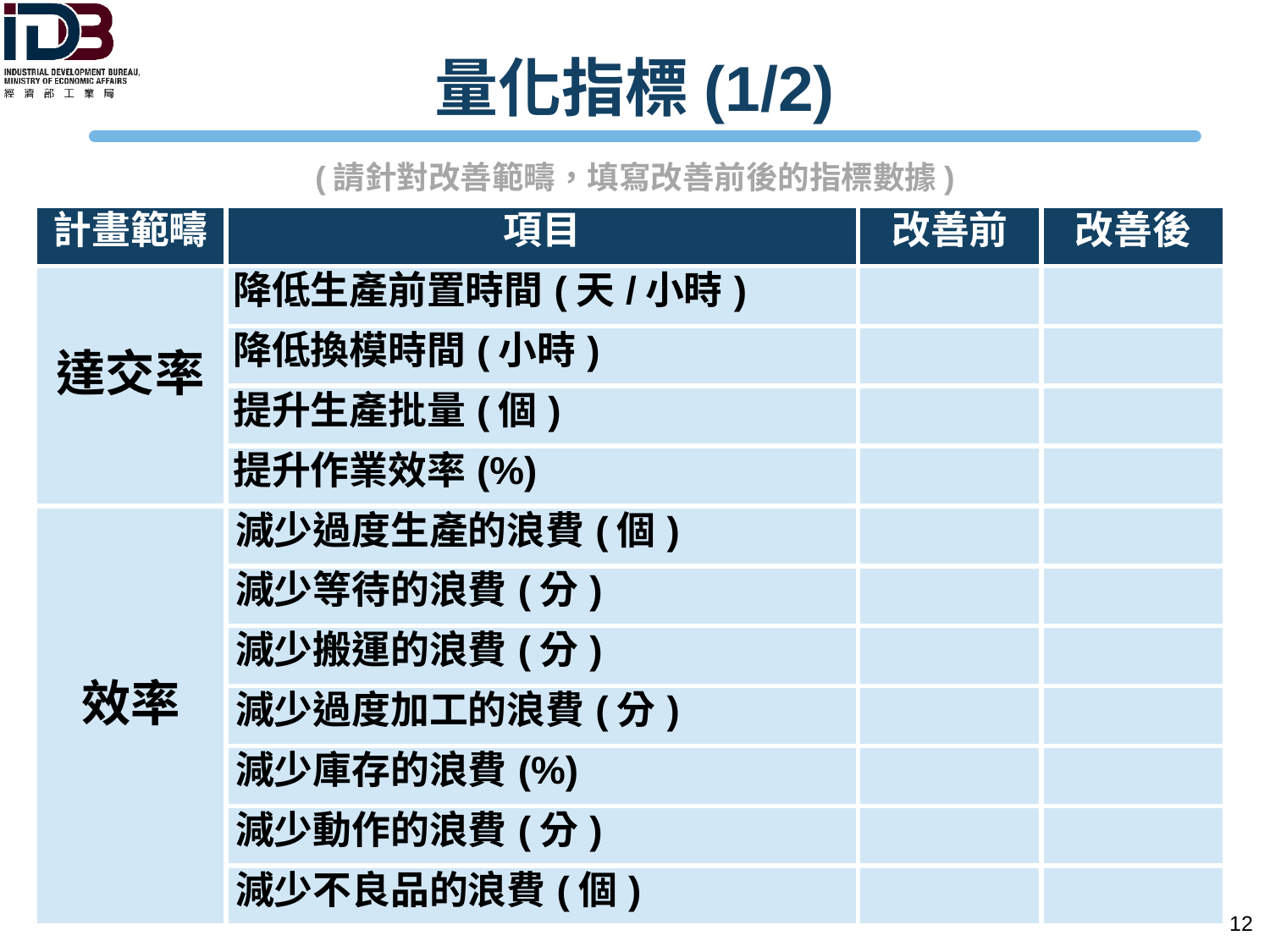

量化指標(1/2)
(請針對改善範疇，填寫改善前後的指標數據)
| 計畫範疇 | 項目 | 改善前 | 改善後 |
| --- | --- | --- | --- |
| 達交率 | 降低生產前置時間(天/小時) |  |  |
|  | 降低換模時間(小時) |  |  |
|  | 提升生產批量(個) |  |  |
|  | 提升作業效率(%) |  |  |
| 效率 | 減少過度生產的浪費(個) |  |  |
|  | 減少等待的浪費(分) |  |  |
|  | 減少搬運的浪費(分) |  |  |
|  | 減少過度加工的浪費(分) |  |  |
|  | 減少庫存的浪費(%) |  |  |
|  | 減少動作的浪費(分) |  |  |
|  | 減少不良品的浪費(個) |  |  |
12